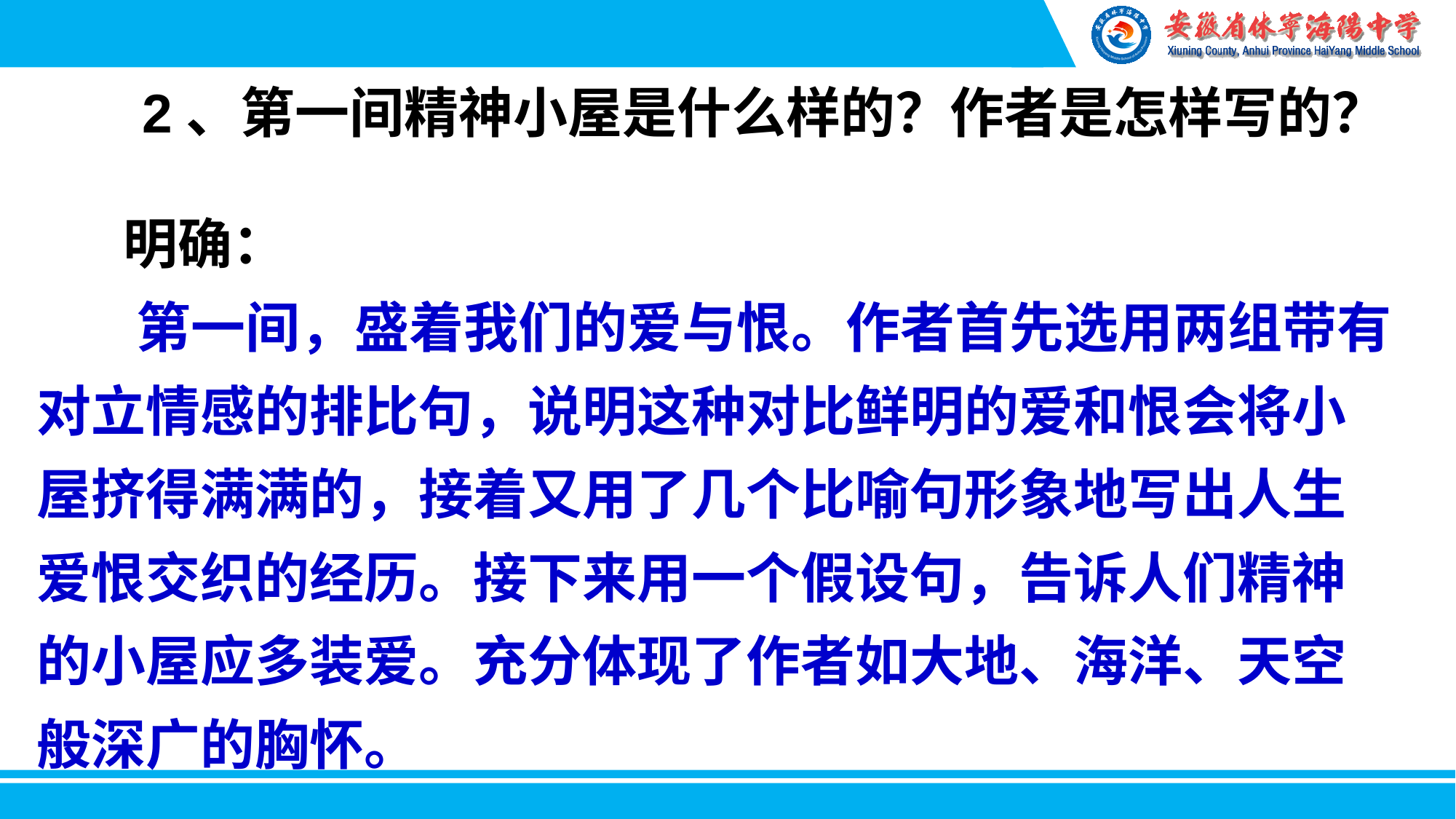

2、第一间精神小屋是什么样的？作者是怎样写的？
       明确：
       第一间，盛着我们的爱与恨。作者首先选用两组带有对立情感的排比句，说明这种对比鲜明的爱和恨会将小屋挤得满满的，接着又用了几个比喻句形象地写出人生爱恨交织的经历。接下来用一个假设句，告诉人们精神的小屋应多装爱。充分体现了作者如大地、海洋、天空般深广的胸怀。